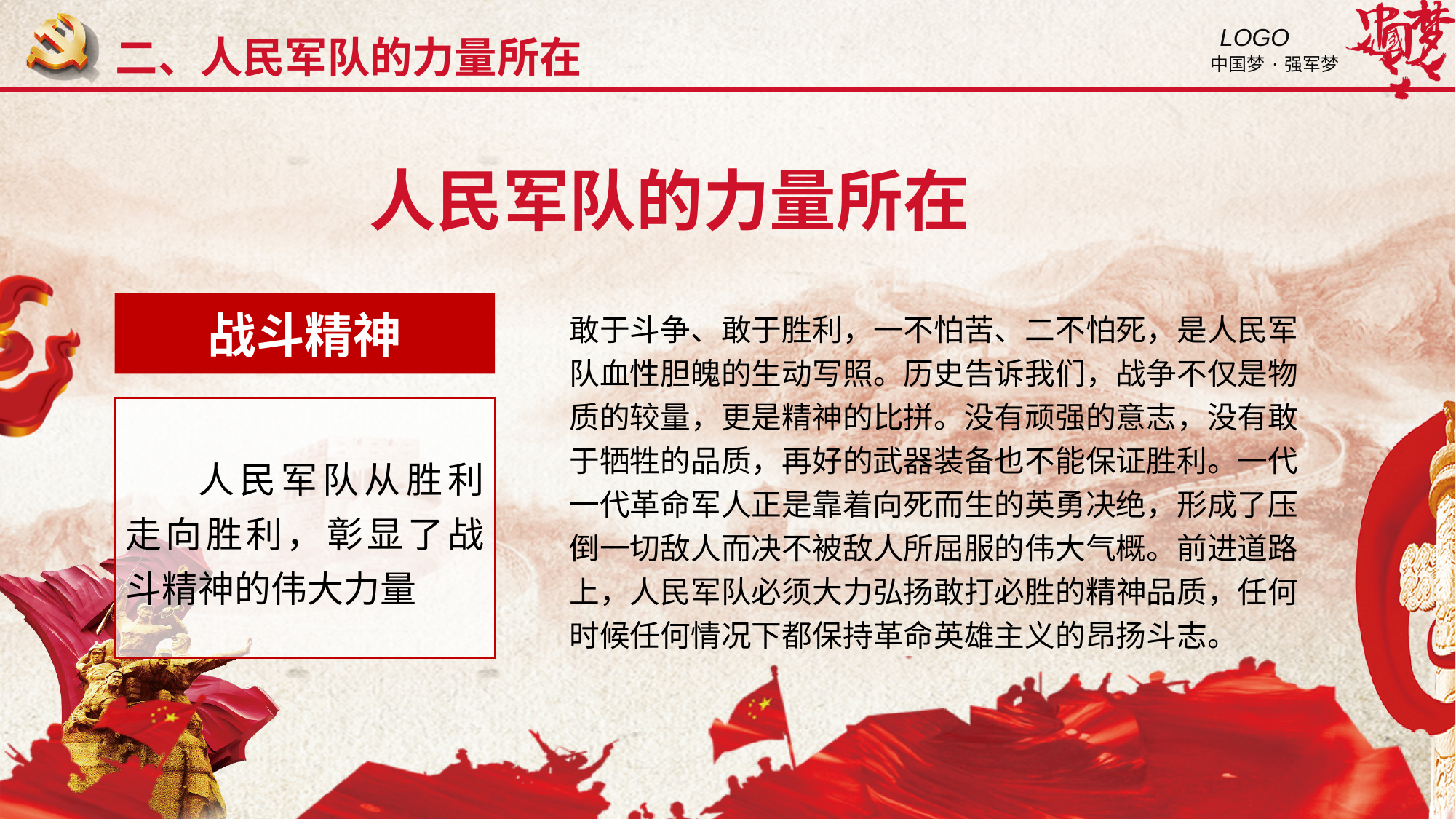

人民军队的力量所在
战斗精神
敢于斗争、敢于胜利，一不怕苦、二不怕死，是人民军队血性胆魄的生动写照。历史告诉我们，战争不仅是物质的较量，更是精神的比拼。没有顽强的意志，没有敢于牺牲的品质，再好的武器装备也不能保证胜利。一代一代革命军人正是靠着向死而生的英勇决绝，形成了压倒一切敌人而决不被敌人所屈服的伟大气概。前进道路上，人民军队必须大力弘扬敢打必胜的精神品质，任何时候任何情况下都保持革命英雄主义的昂扬斗志。
人民军队从胜利走向胜利，彰显了战斗精神的伟大力量